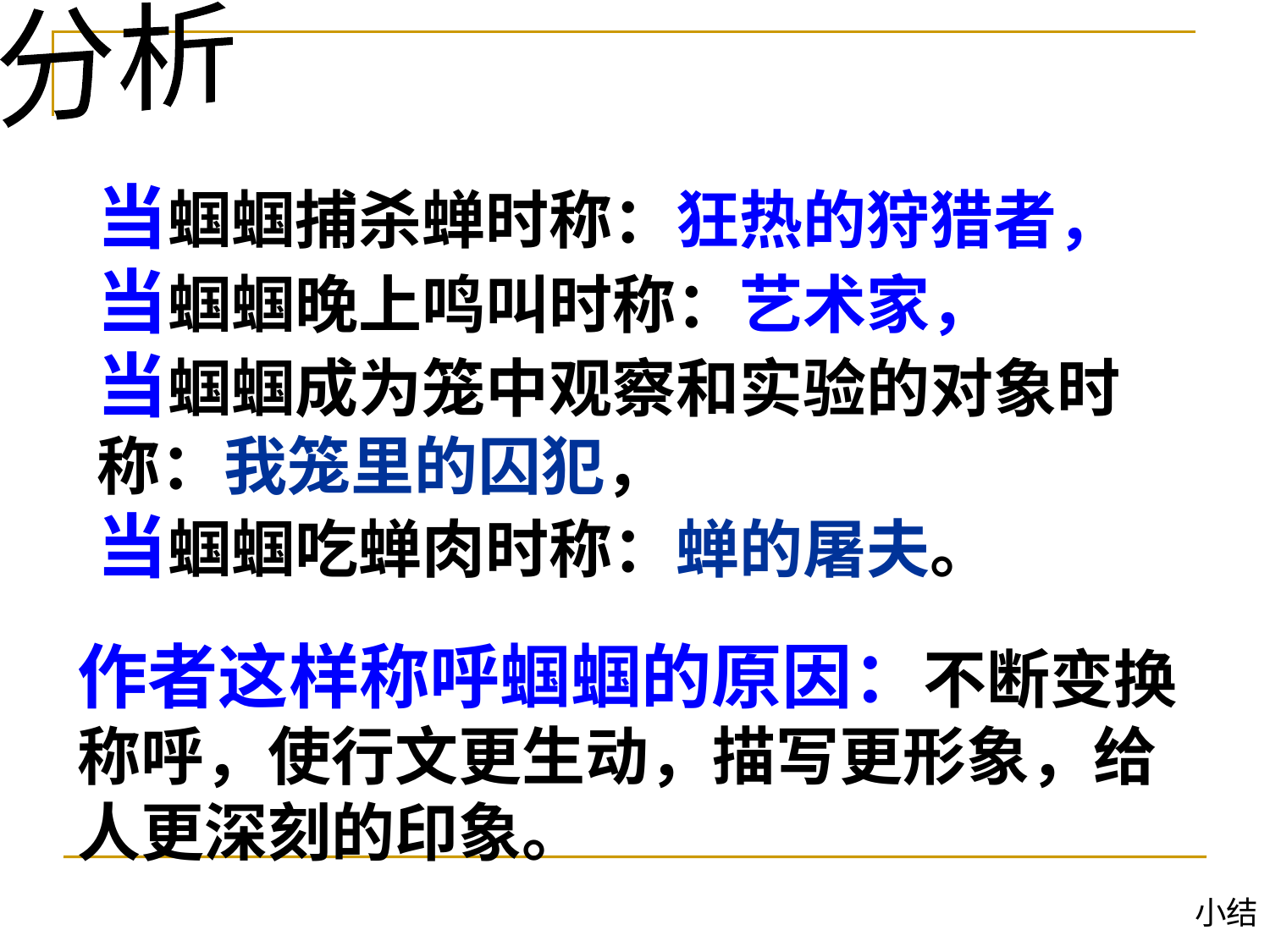

分析
当蝈蝈捕杀蝉时称：狂热的狩猎者，
当蝈蝈晚上鸣叫时称：艺术家，
当蝈蝈成为笼中观察和实验的对象时称：我笼里的囚犯，
当蝈蝈吃蝉肉时称：蝉的屠夫。
作者这样称呼蝈蝈的原因：不断变换称呼，使行文更生动，描写更形象，给人更深刻的印象。
小结